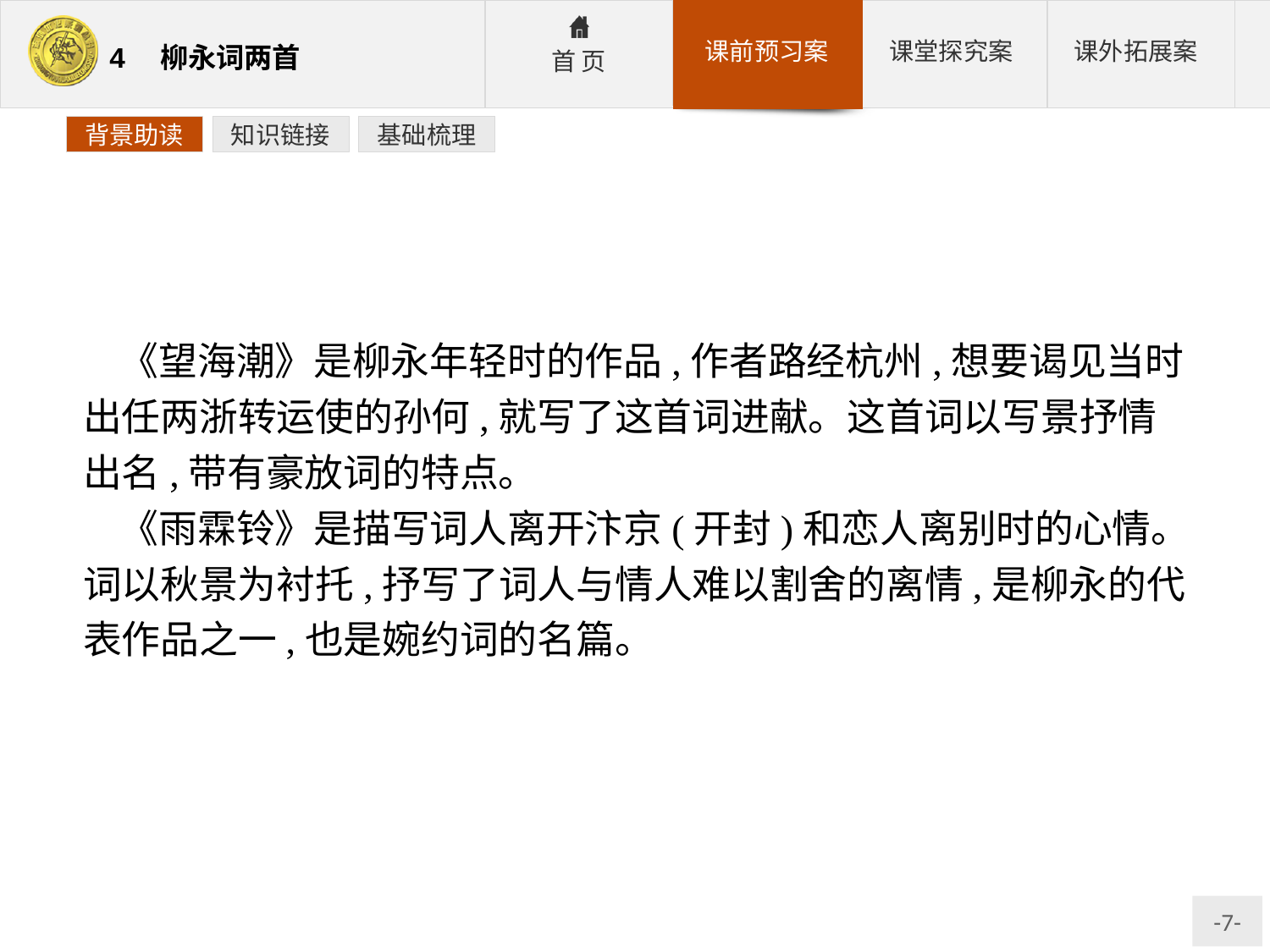

背景助读
知识链接
基础梳理
《望海潮》是柳永年轻时的作品,作者路经杭州,想要谒见当时出任两浙转运使的孙何,就写了这首词进献。这首词以写景抒情出名,带有豪放词的特点。
《雨霖铃》是描写词人离开汴京(开封)和恋人离别时的心情。词以秋景为衬托,抒写了词人与情人难以割舍的离情,是柳永的代表作品之一,也是婉约词的名篇。